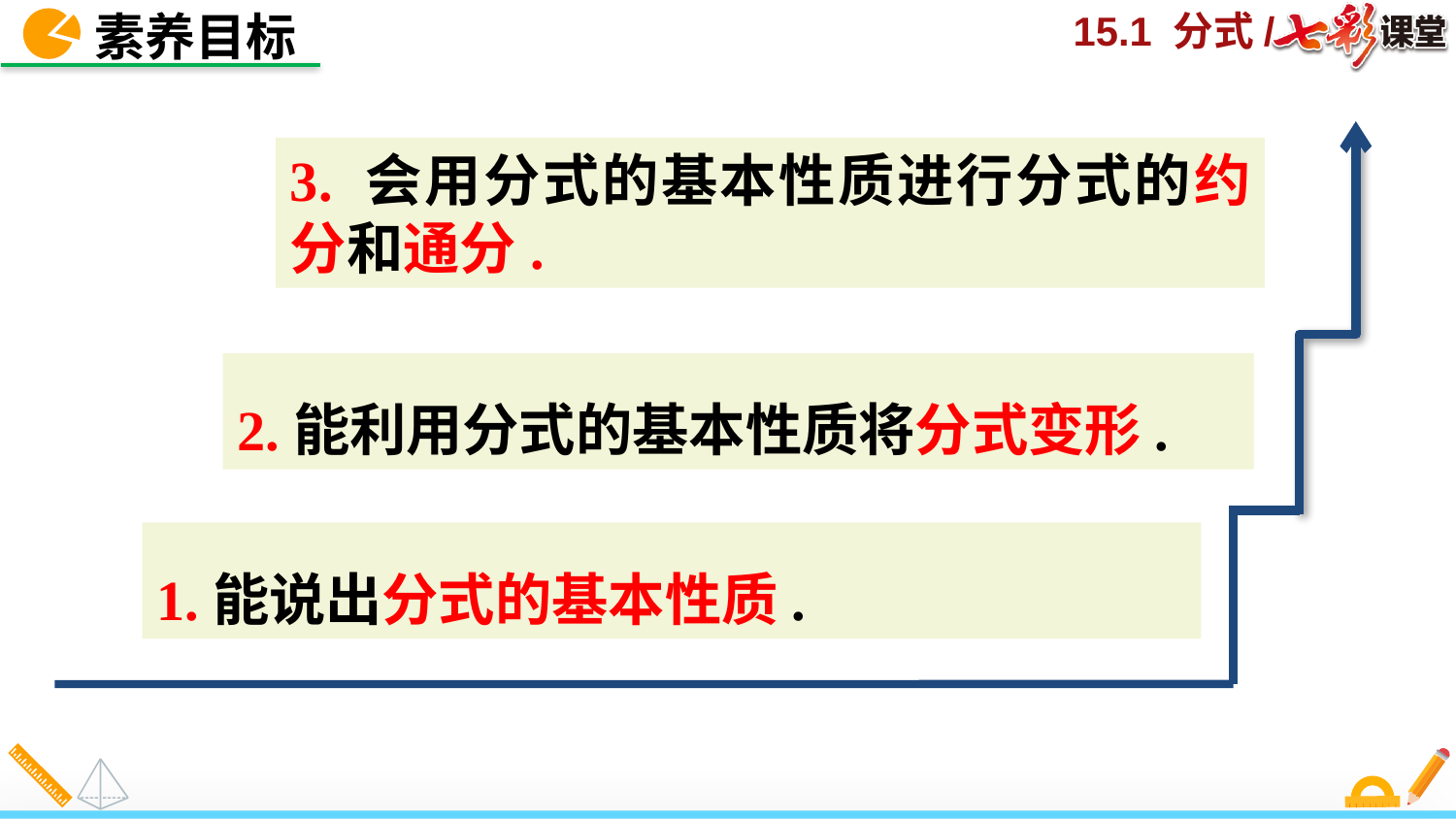

素养目标

3. 会用分式的基本性质进行分式的约分和通分.
2.能利用分式的基本性质将分式变形.
1.能说出分式的基本性质.